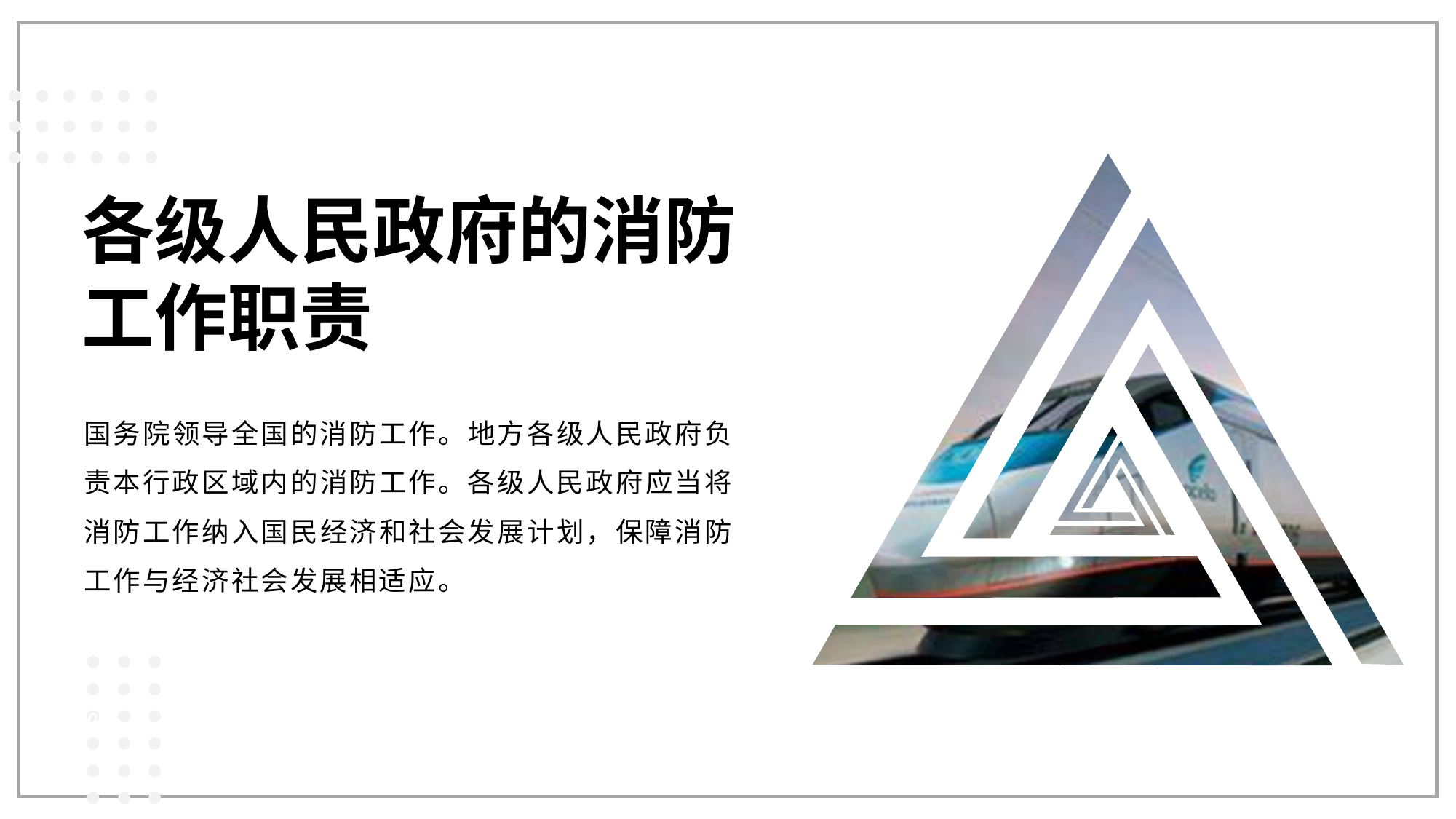

各级人民政府的消防工作职责
国务院领导全国的消防工作。地方各级人民政府负责本行政区域内的消防工作。各级人民政府应当将消防工作纳入国民经济和社会发展计划，保障消防工作与经济社会发展相适应。

s